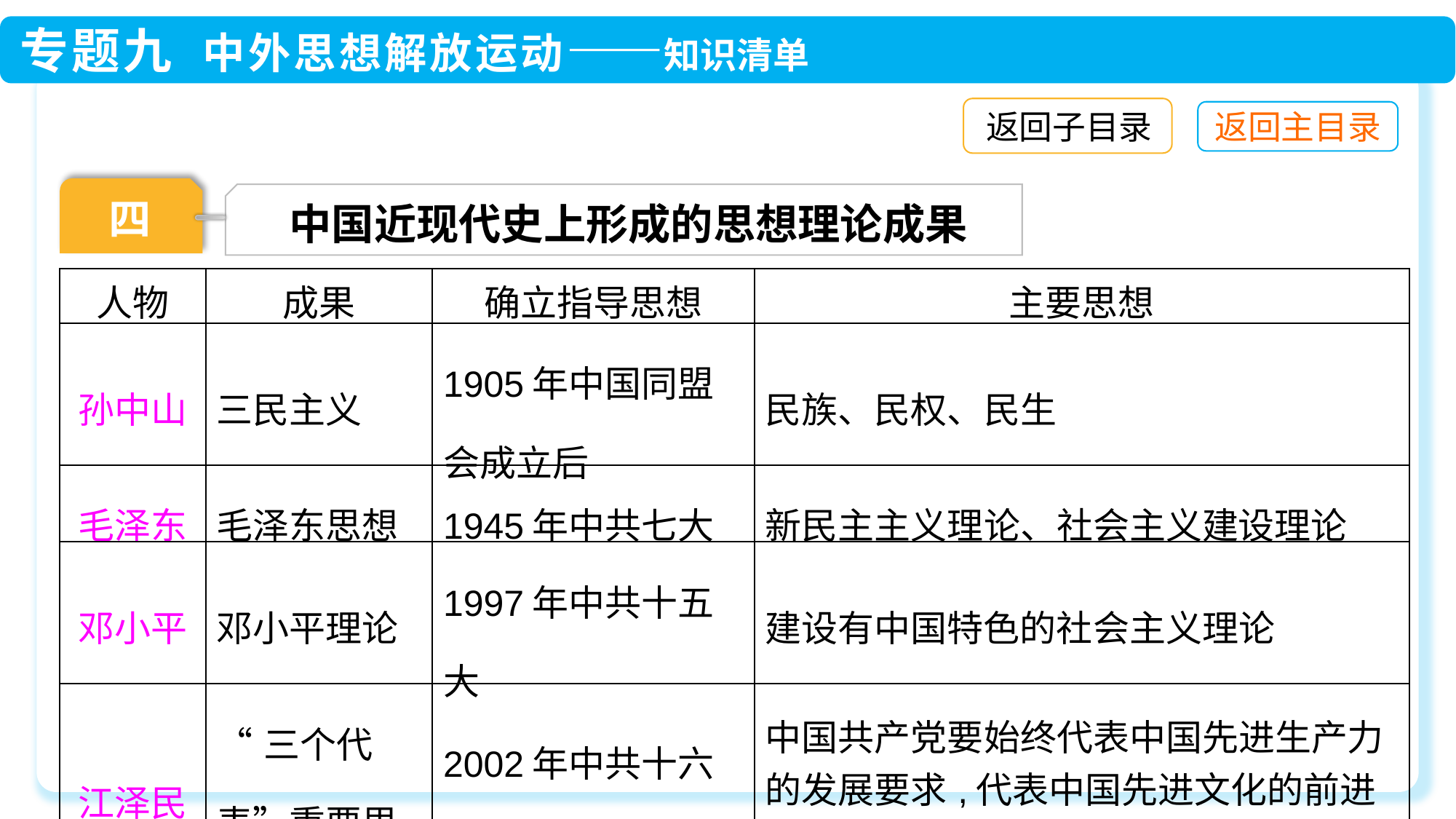

返回子目录
四
中国近现代史上形成的思想理论成果

| 人物 | 成果 | 确立指导思想 | 主要思想 |
| --- | --- | --- | --- |
| 孙中山 | 三民主义 | 1905年中国同盟会成立后 | 民族、民权、民生 |
| 毛泽东 | 毛泽东思想 | 1945年中共七大 | 新民主主义理论、社会主义建设理论 |
| 邓小平 | 邓小平理论 | 1997年中共十五大 | 建设有中国特色的社会主义理论 |
| 江泽民 | “三个代表”重要思想 | 2002年中共十六大 | 中国共产党要始终代表中国先进生产力的发展要求,代表中国先进文化的前进方向,代表中国最广大人民的根本利益 |